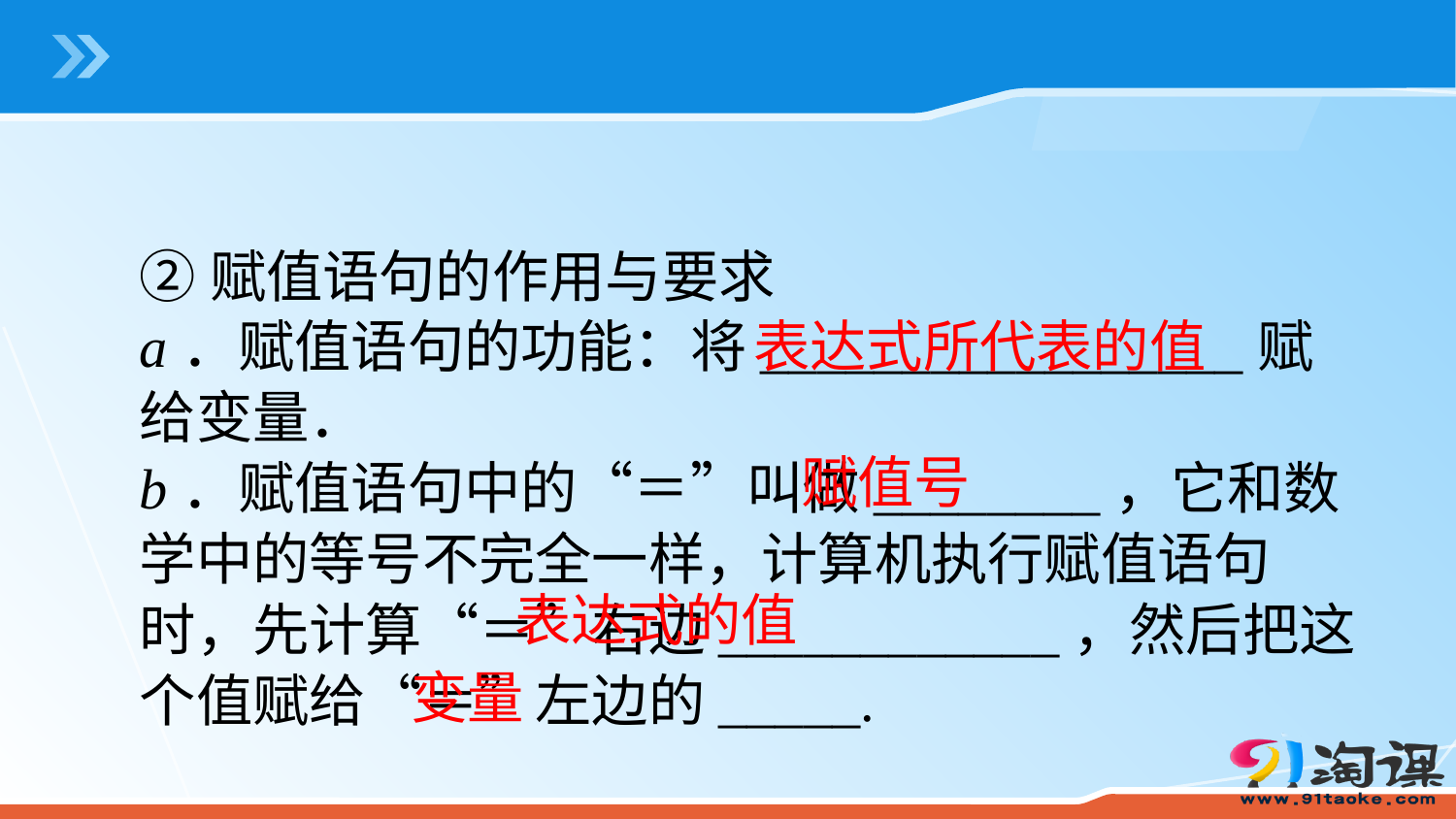

②赋值语句的作用与要求
a．赋值语句的功能：将_________________赋给变量．
b．赋值语句中的“＝”叫做________，它和数学中的等号不完全一样，计算机执行赋值语句时，先计算“＝”右边____________，然后把这个值赋给“＝”左边的_____.
表达式所代表的值
赋值号
表达式的值
变量